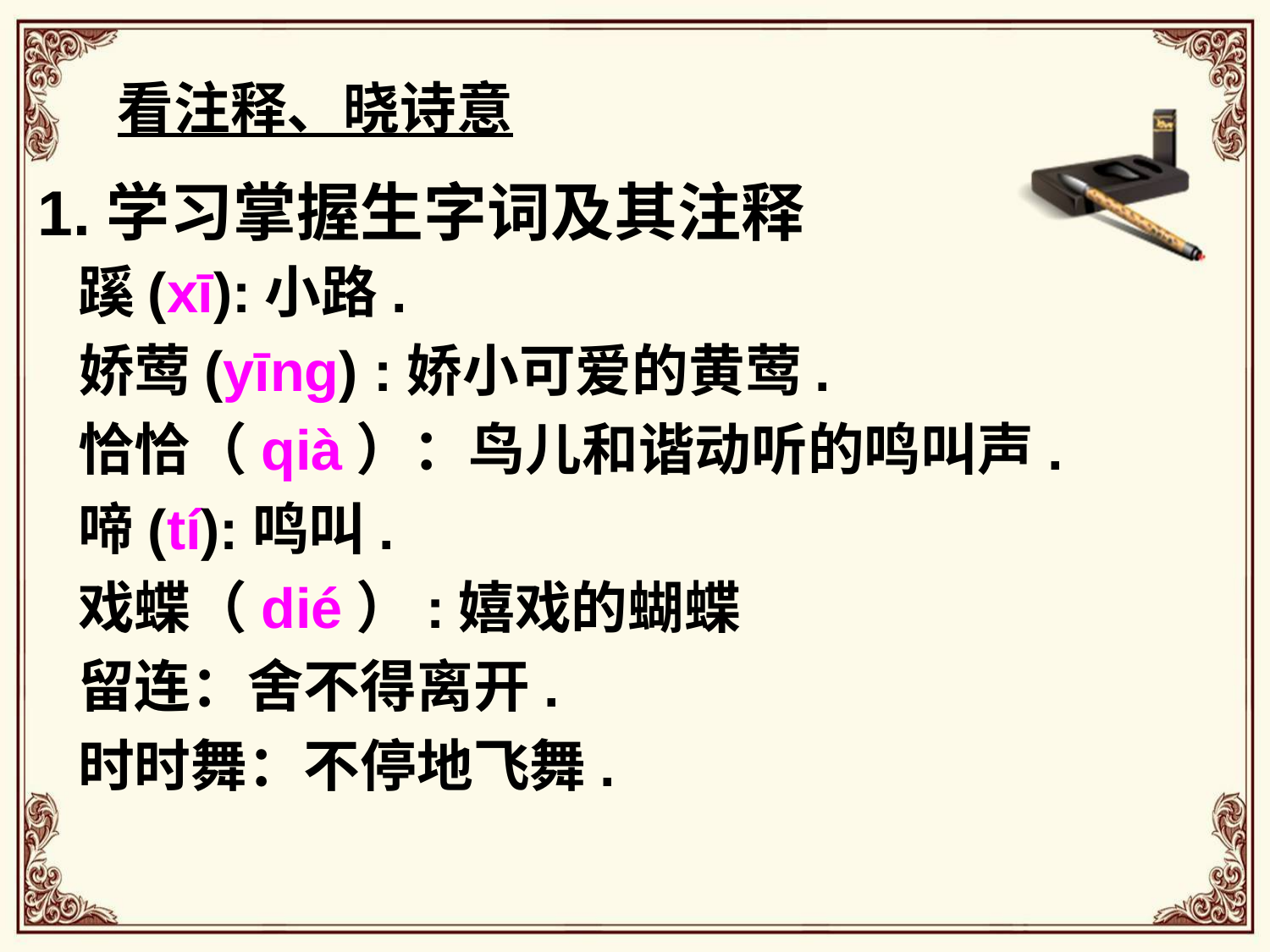

看注释、晓诗意
1.学习掌握生字词及其注释

蹊(xī):小路.
娇莺(yīng) :娇小可爱的黄莺.
恰恰（qià）：鸟儿和谐动听的鸣叫声.
啼(tí):鸣叫.
戏蝶（dié）:嬉戏的蝴蝶
留连：舍不得离开.
时时舞：不停地飞舞.